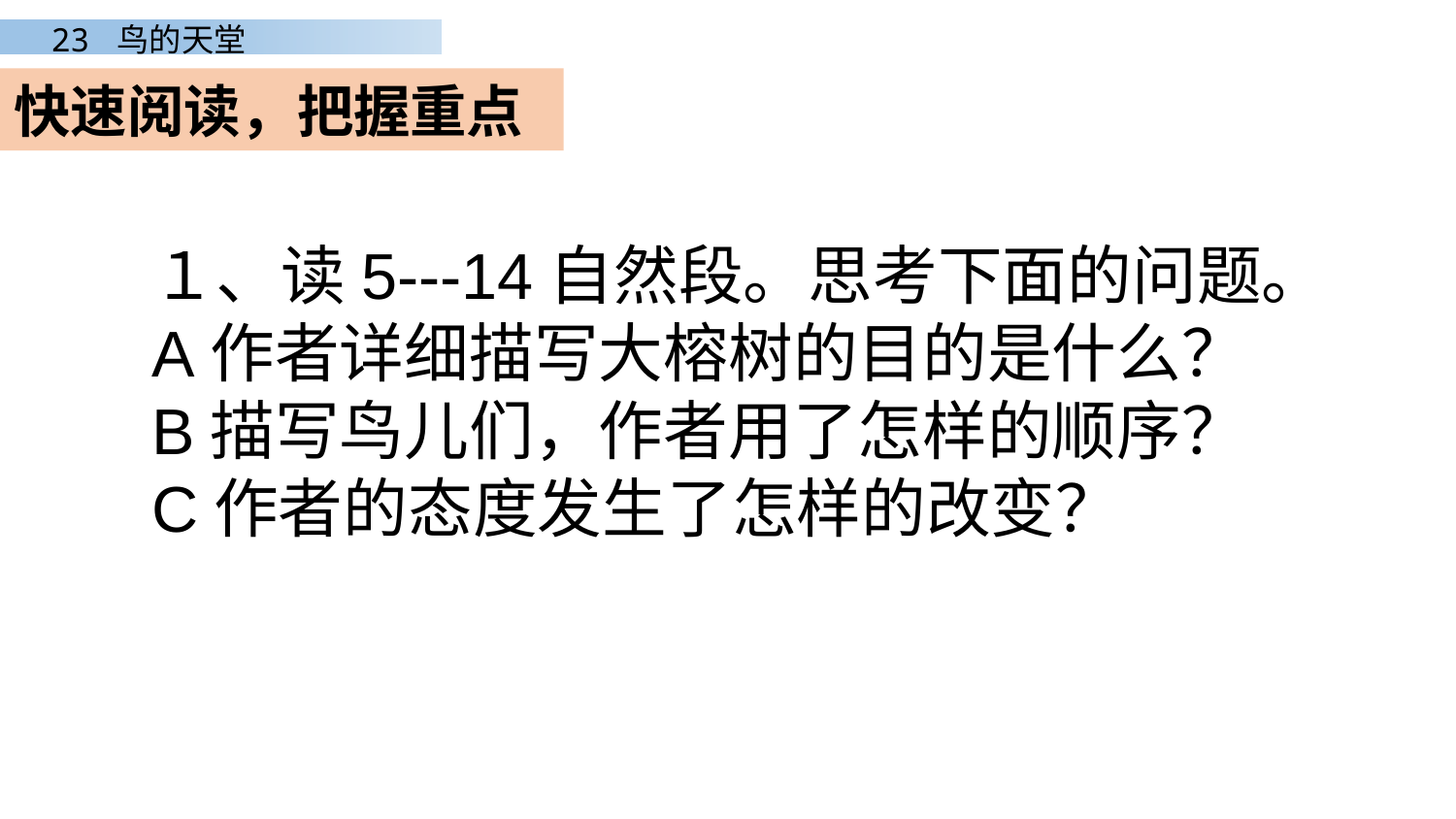

快速阅读，把握重点
１、读5---14自然段。思考下面的问题。
A作者详细描写大榕树的目的是什么？
B描写鸟儿们，作者用了怎样的顺序？
C作者的态度发生了怎样的改变？